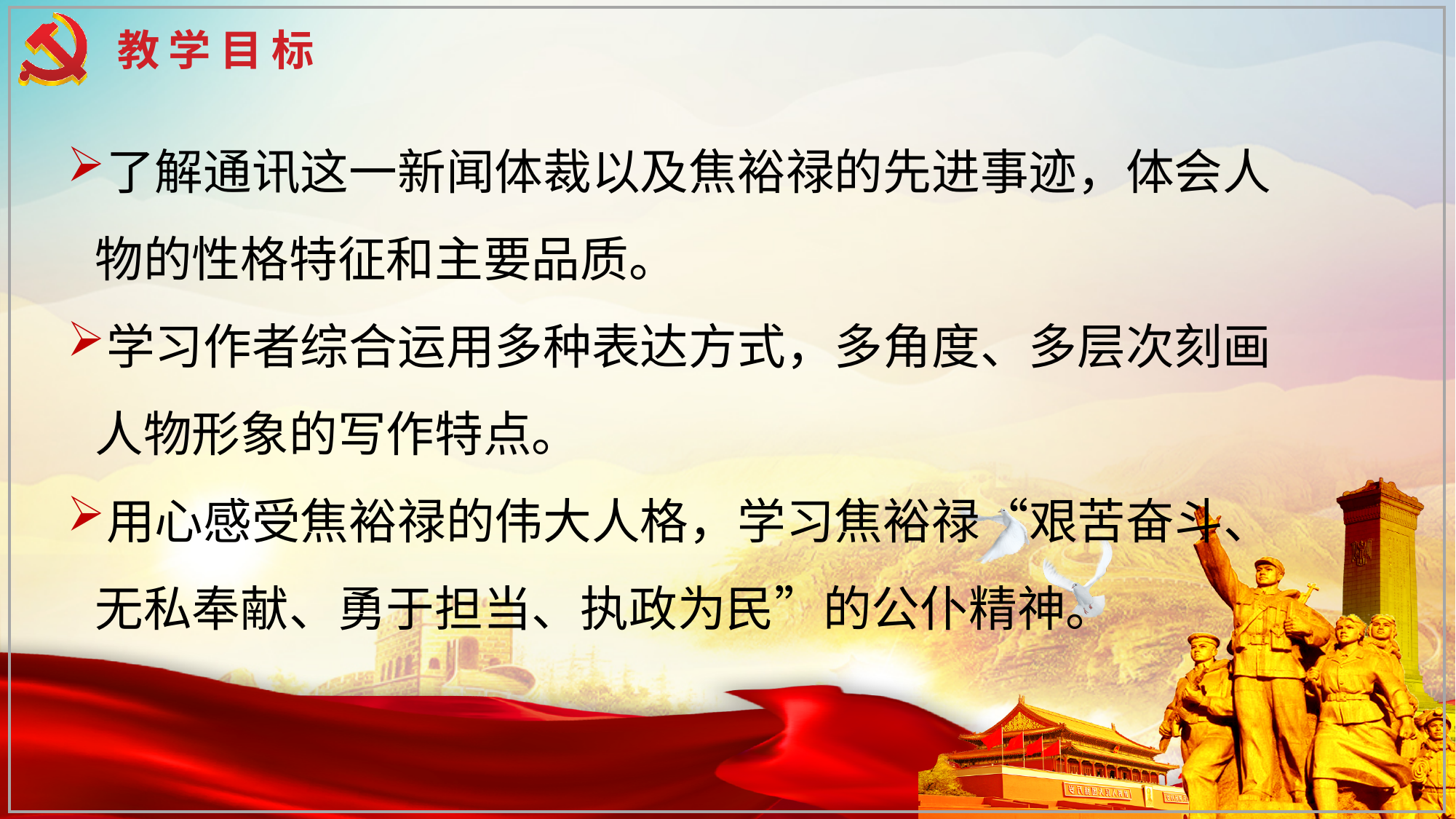

教学目标
了解通讯这一新闻体裁以及焦裕禄的先进事迹，体会人物的性格特征和主要品质。
学习作者综合运用多种表达方式，多角度、多层次刻画人物形象的写作特点。
用心感受焦裕禄的伟大人格，学习焦裕禄“艰苦奋斗、无私奉献、勇于担当、执政为民”的公仆精神。